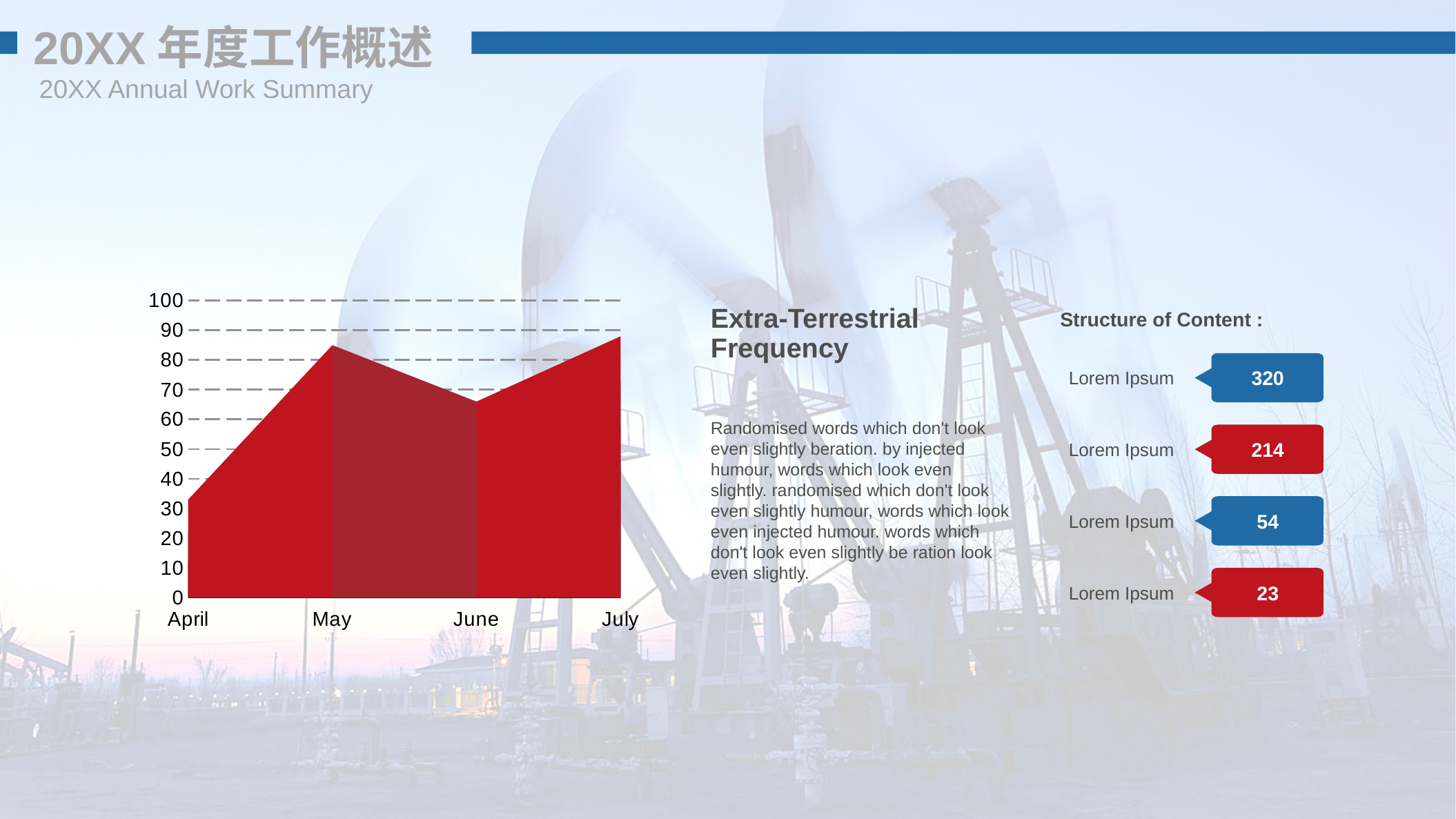

20XX年度工作概述

20XX Annual Work Summary

### Chart

| Category | Untitled 2 | Untitled 1 | Region 2 | Region 1 |
|---|---|---|---|---|
| April | 33.0 | 22.0 | 13.0 | 11.0 |
| May | 85.0 | 66.0 | 44.0 | 26.0 |
| June | 66.0 | 55.0 | 33.0 | 22.0 |
| July | 88.0 | 73.0 | 58.0 | 44.0 |
Extra-Terrestrial Frequency
Structure of Content :

Lorem Ipsum
320
Randomised words which don't look even slightly beration. by injected humour, words which look even slightly. randomised which don't look even slightly humour, words which look even injected humour. words which don't look even slightly be ration look even slightly.

Lorem Ipsum
214

Lorem Ipsum
54

Lorem Ipsum
23